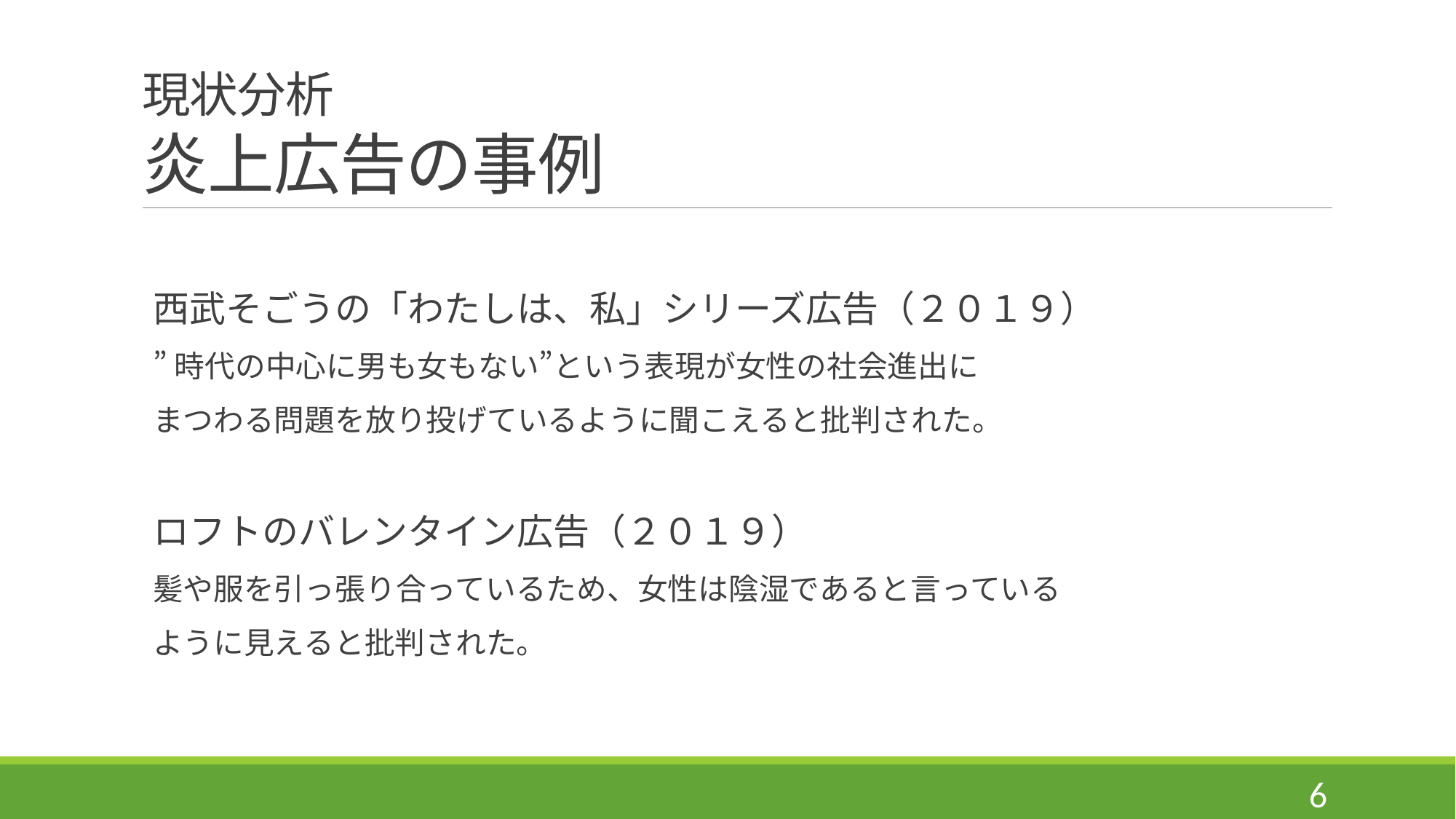

# 現状分析 炎上広告の事例

西武そごうの「わたしは、私」シリーズ広告（２０１９）
”時代の中心に男も女もない”という表現が女性の社会進出に
まつわる問題を放り投げているように聞こえると批判された。

ロフトのバレンタイン広告（２０１９）
髪や服を引っ張り合っているため、女性は陰湿であると言っている
ように見えると批判された。

6